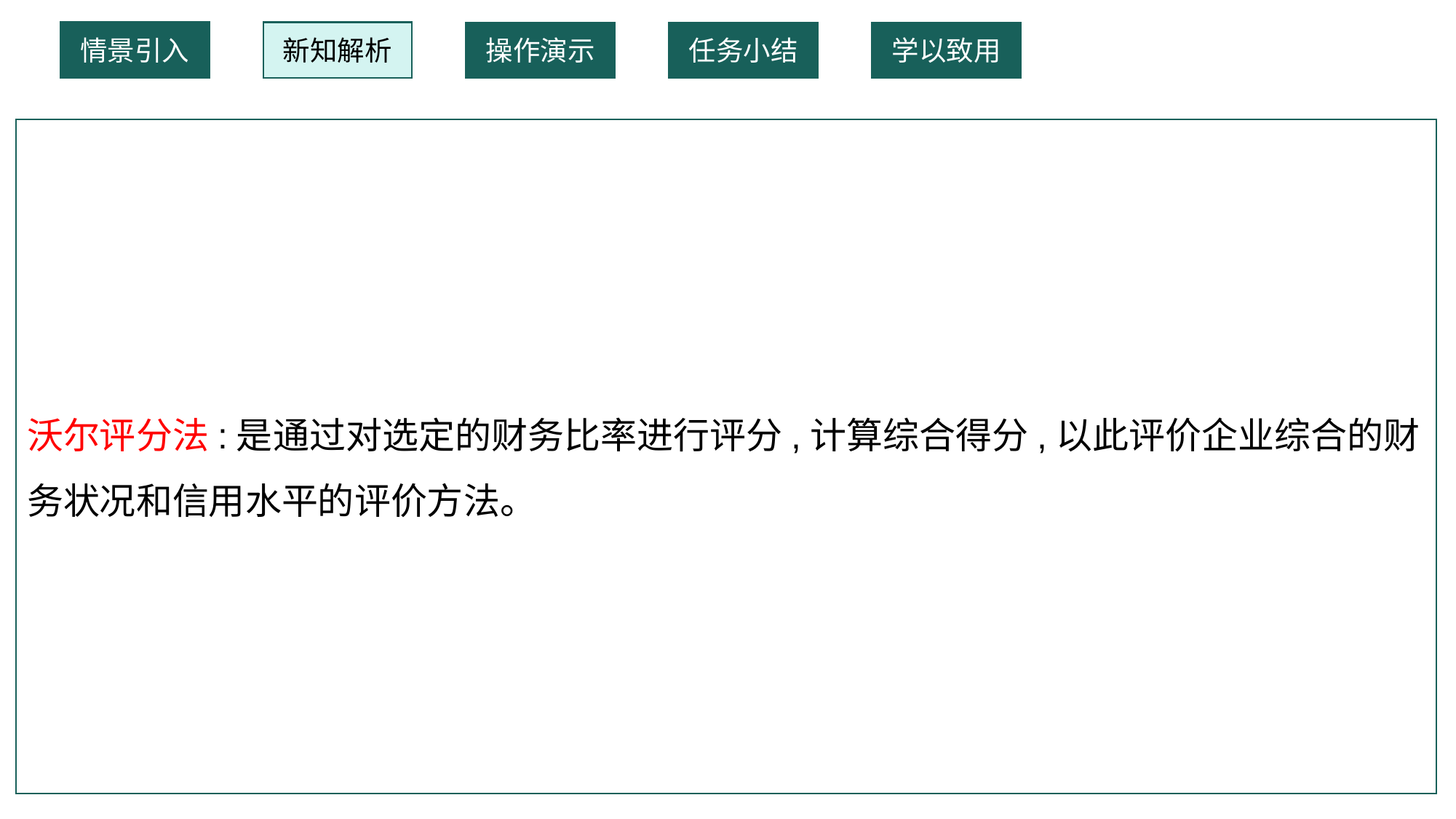

情景引入
新知解析
操作演示
任务小结
学以致用
沃尔评分法:是通过对选定的财务比率进行评分,计算综合得分,以此评价企业综合的财务状况和信用水平的评价方法。